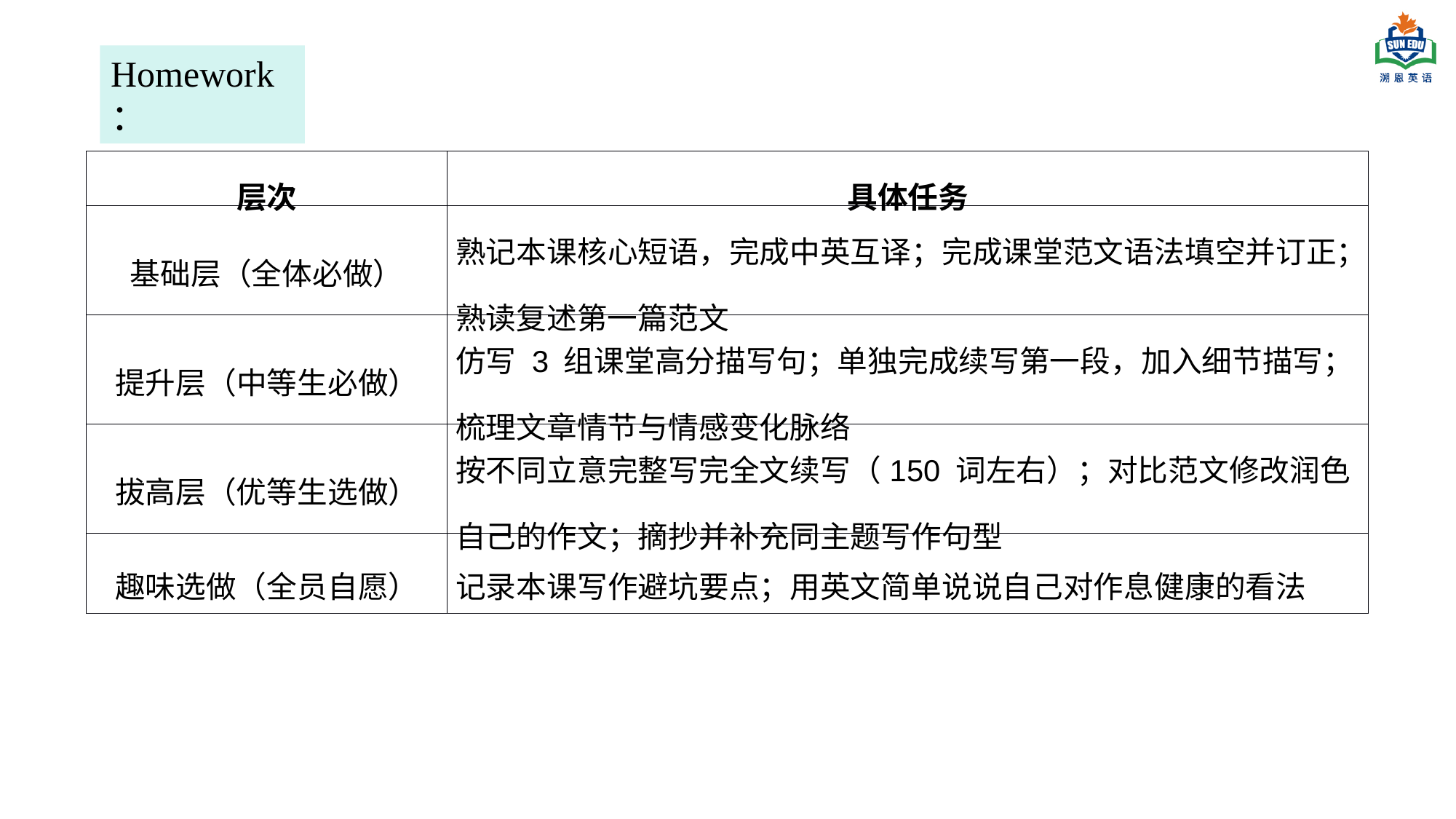

Homework：
| 层次 | 具体任务 |
| --- | --- |
| 基础层（全体必做） | 熟记本课核心短语，完成中英互译；完成课堂范文语法填空并订正；熟读复述第一篇范文 |
| 提升层（中等生必做） | 仿写 3 组课堂高分描写句；单独完成续写第一段，加入细节描写；梳理文章情节与情感变化脉络 |
| 拔高层（优等生选做） | 按不同立意完整写完全文续写（150 词左右）；对比范文修改润色自己的作文；摘抄并补充同主题写作句型 |
| 趣味选做（全员自愿） | 记录本课写作避坑要点；用英文简单说说自己对作息健康的看法 |